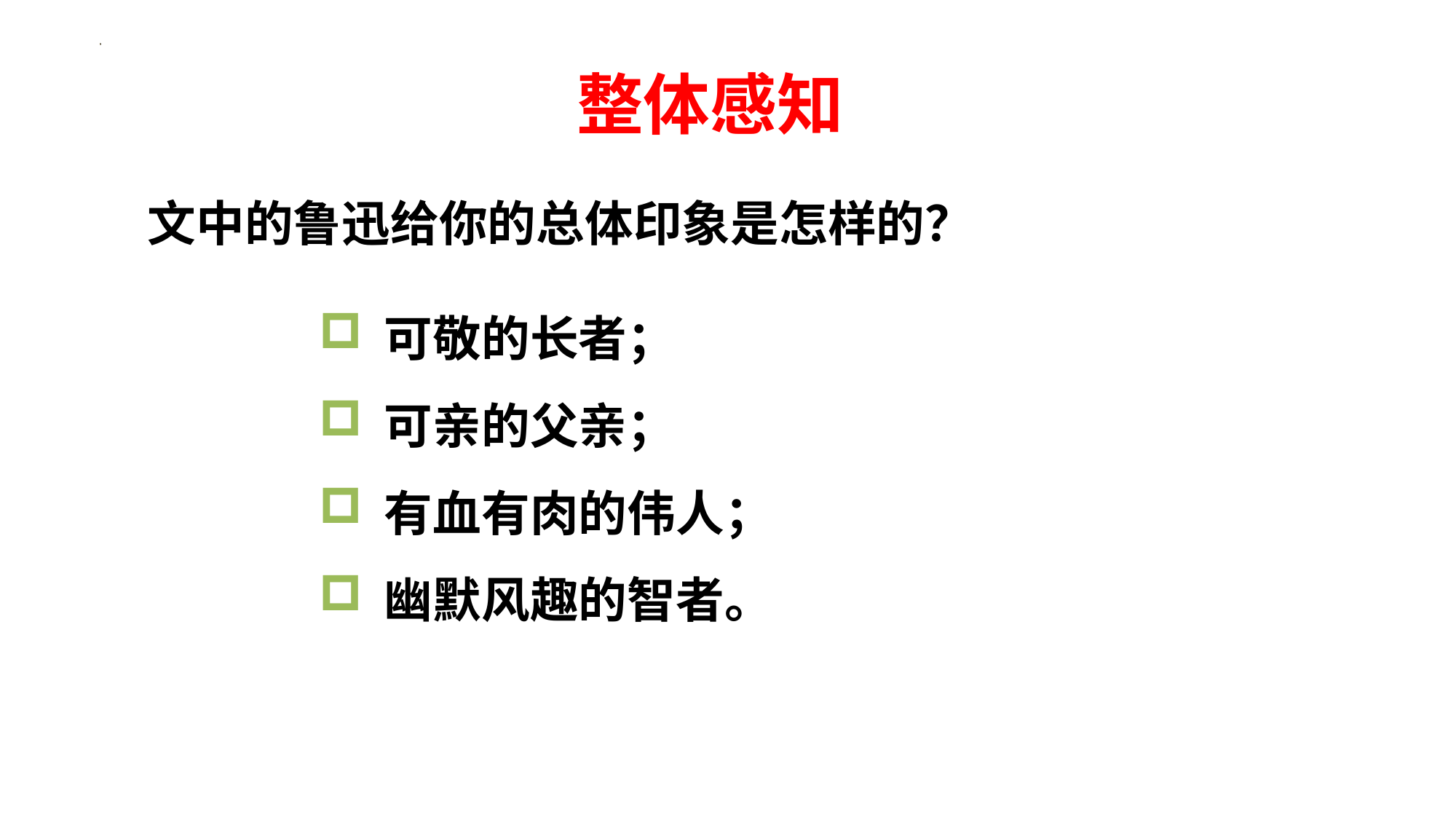

整体感知
文中的鲁迅给你的总体印象是怎样的？
可敬的长者；
可亲的父亲；
有血有肉的伟人；
幽默风趣的智者。